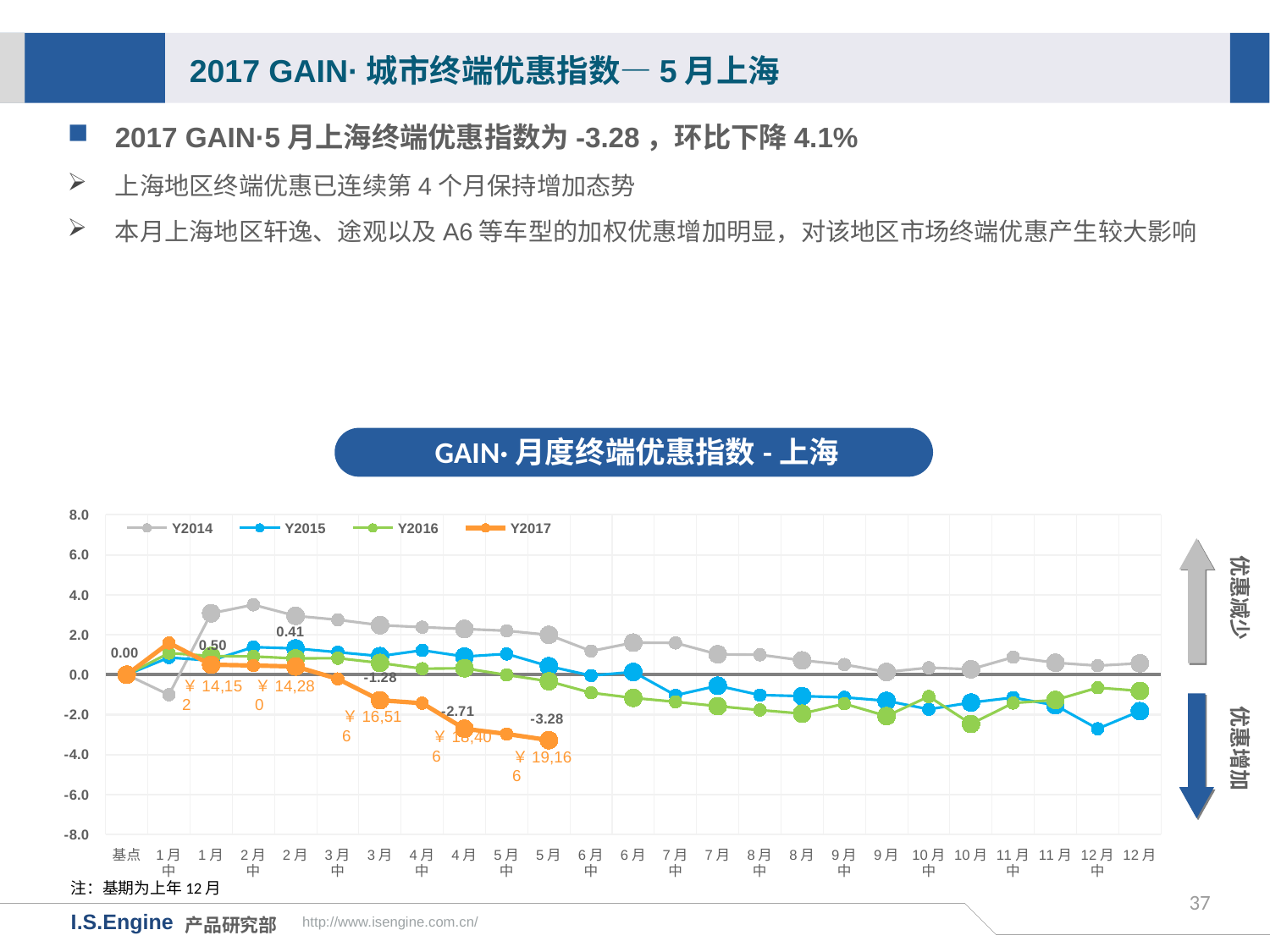

2017 GAIN·城市终端优惠指数—5月上海
2017 GAIN·5月上海终端优惠指数为-3.28，环比下降4.1%
上海地区终端优惠已连续第4个月保持增加态势
本月上海地区轩逸、途观以及A6等车型的加权优惠增加明显，对该地区市场终端优惠产生较大影响

GAIN·月度终端优惠指数-上海

[unsupported chart]

优惠减少

优惠增加
￥14,280

￥16,516
￥18,406
￥19,166
注：基期为上年12月
37